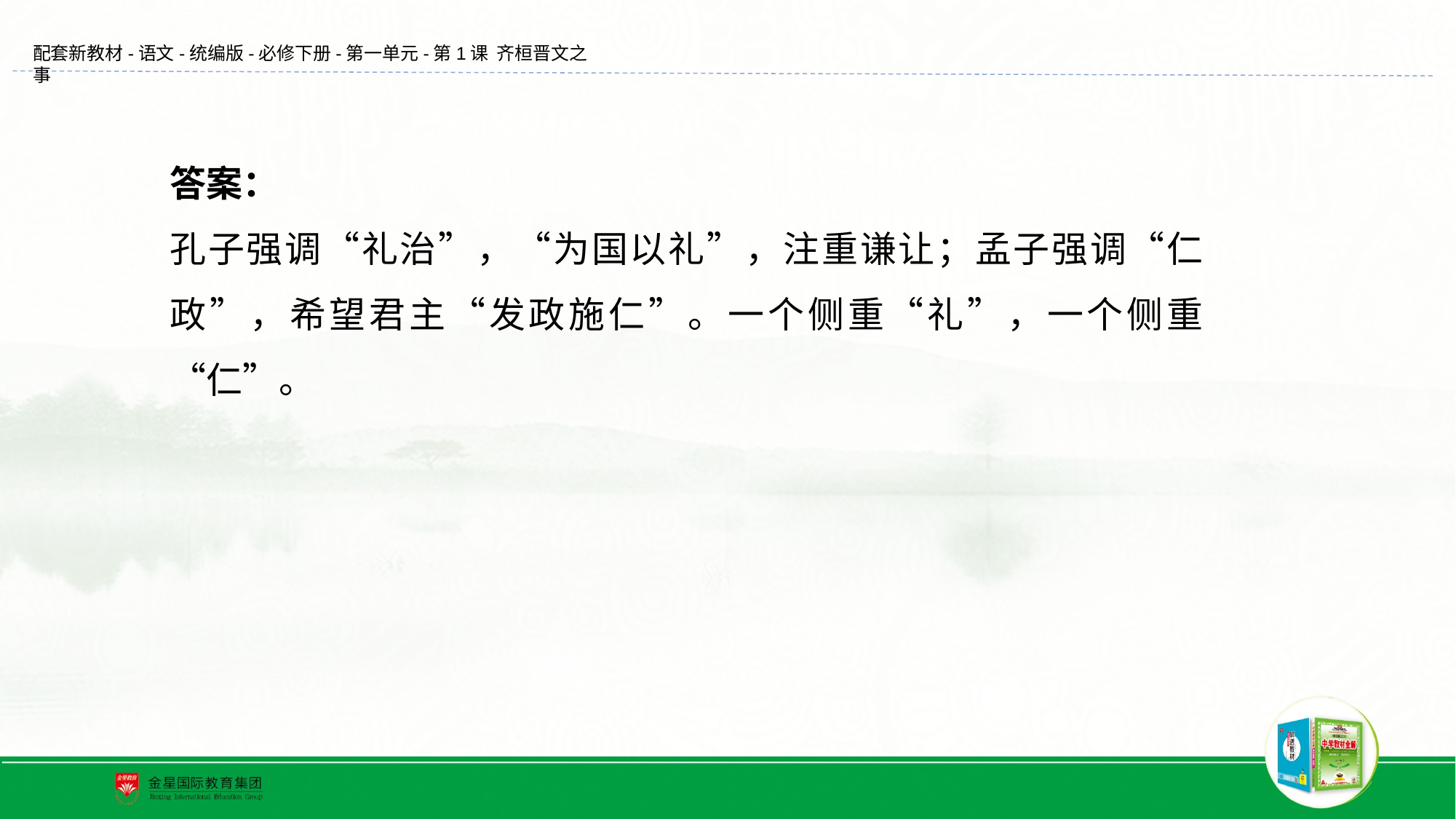

答案：
孔子强调“礼治”，“为国以礼”，注重谦让；孟子强调“仁政”，希望君主“发政施仁”。一个侧重“礼”，一个侧重“仁”。